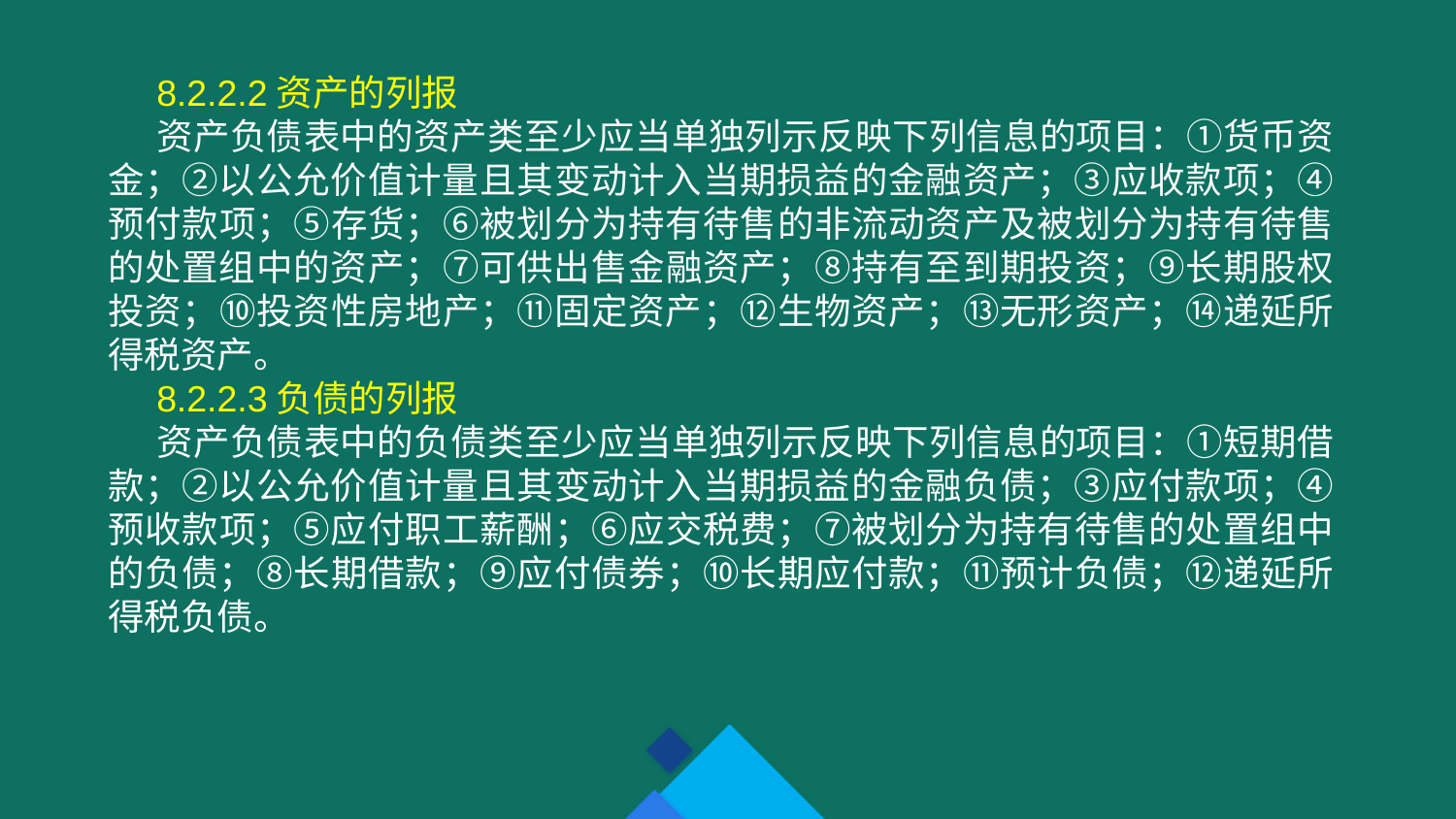

8.2.2.2资产的列报
资产负债表中的资产类至少应当单独列示反映下列信息的项目：①货币资金；②以公允价值计量且其变动计入当期损益的金融资产；③应收款项；④预付款项；⑤存货；⑥被划分为持有待售的非流动资产及被划分为持有待售的处置组中的资产；⑦可供出售金融资产；⑧持有至到期投资；⑨长期股权投资；⑩投资性房地产；⑪固定资产；⑫生物资产；⑬无形资产；⑭递延所得税资产。
8.2.2.3负债的列报
资产负债表中的负债类至少应当单独列示反映下列信息的项目：①短期借款；②以公允价值计量且其变动计入当期损益的金融负债；③应付款项；④预收款项；⑤应付职工薪酬；⑥应交税费；⑦被划分为持有待售的处置组中的负债；⑧长期借款；⑨应付债券；⑩长期应付款；⑪预计负债；⑫递延所得税负债。